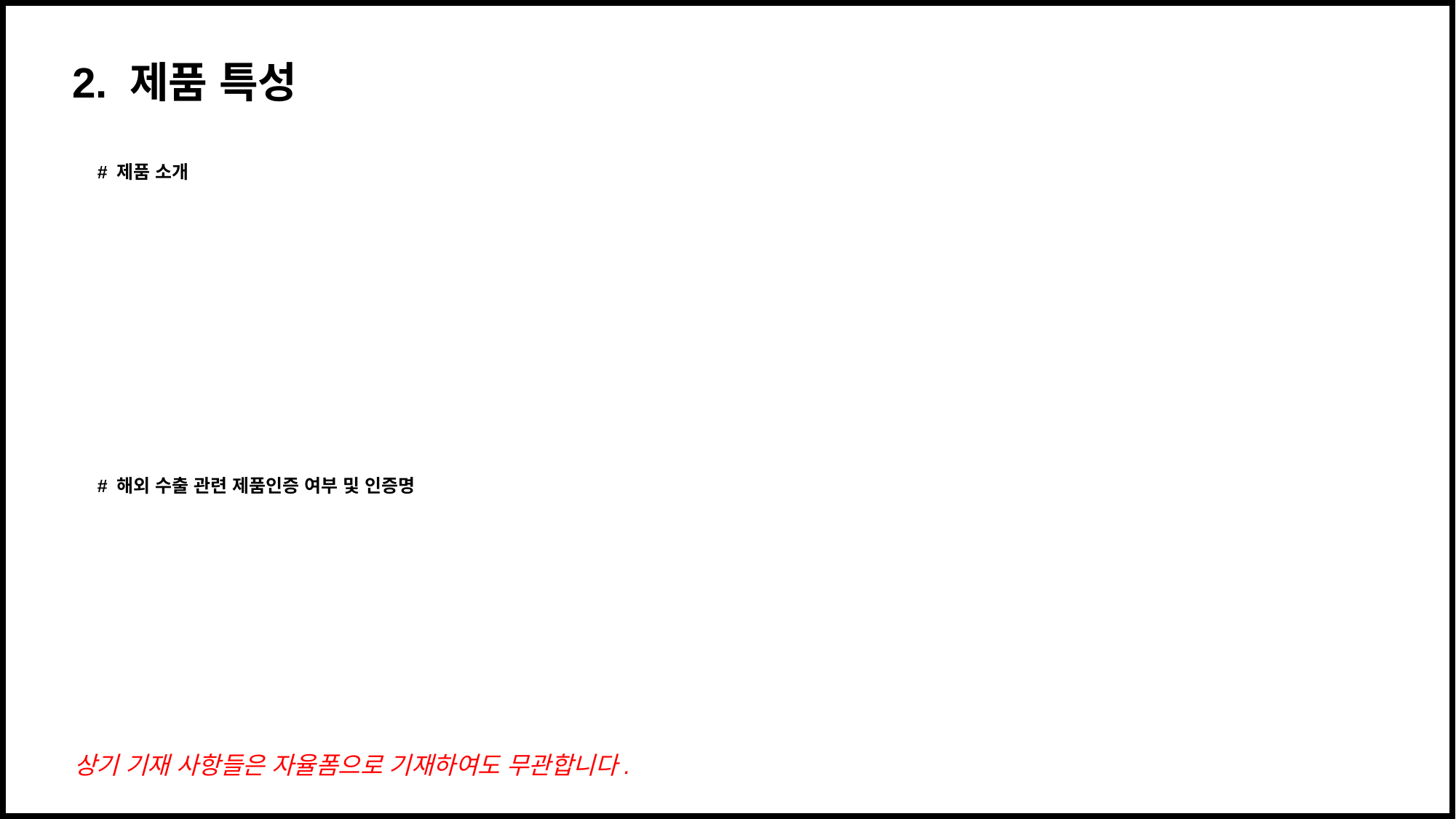

# 2. 제품 특성
# 제품 소개

# 해외 수출 관련 제품인증 여부 및 인증명

상기 기재 사항들은 자율폼으로 기재하여도 무관합니다.